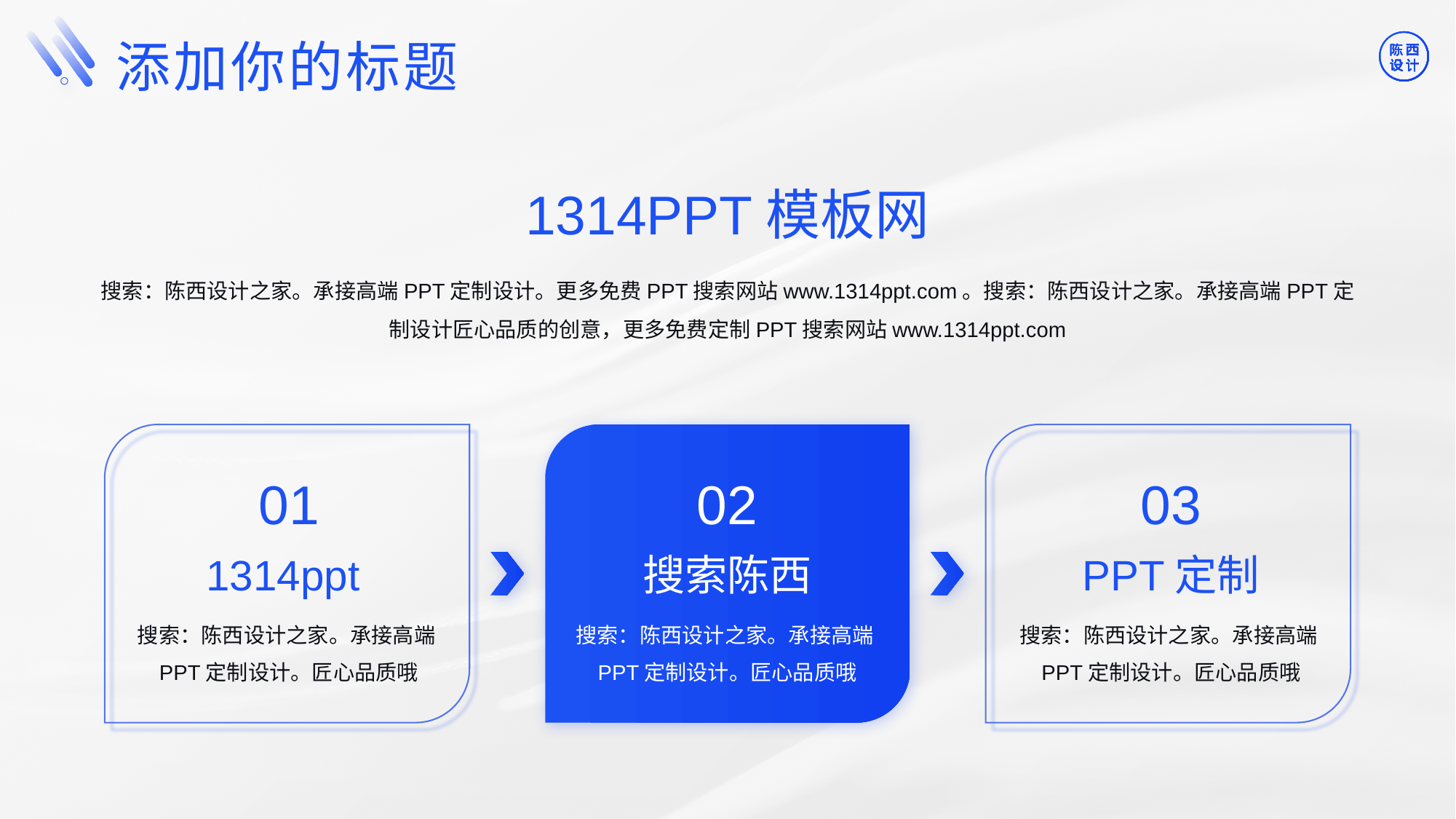

©版权所有：陈西设计之家(微信号：2090298045）
©版权所属公司：合肥陈西文化传媒科技有限公司
©版权所有：陈西设计之家(微信号：2090298045）
©版权所属公司：合肥陈西文化传媒科技有限公司
添加你的标题

1314PPT模板网
搜索：陈西设计之家。承接高端PPT定制设计。更多免费PPT搜索网站www.1314ppt.com。搜索：陈西设计之家。承接高端PPT定制设计匠心品质的创意，更多免费定制PPT搜索网站www.1314ppt.com

01
02
03
1314ppt
搜索陈西
PPT定制

搜索：陈西设计之家。承接高端PPT定制设计。匠心品质哦
搜索：陈西设计之家。承接高端PPT定制设计。匠心品质哦
搜索：陈西设计之家。承接高端PPT定制设计。匠心品质哦
©版权所有：陈西设计之家(微信号：2090298045）
©版权所属公司：合肥陈西文化传媒科技有限公司